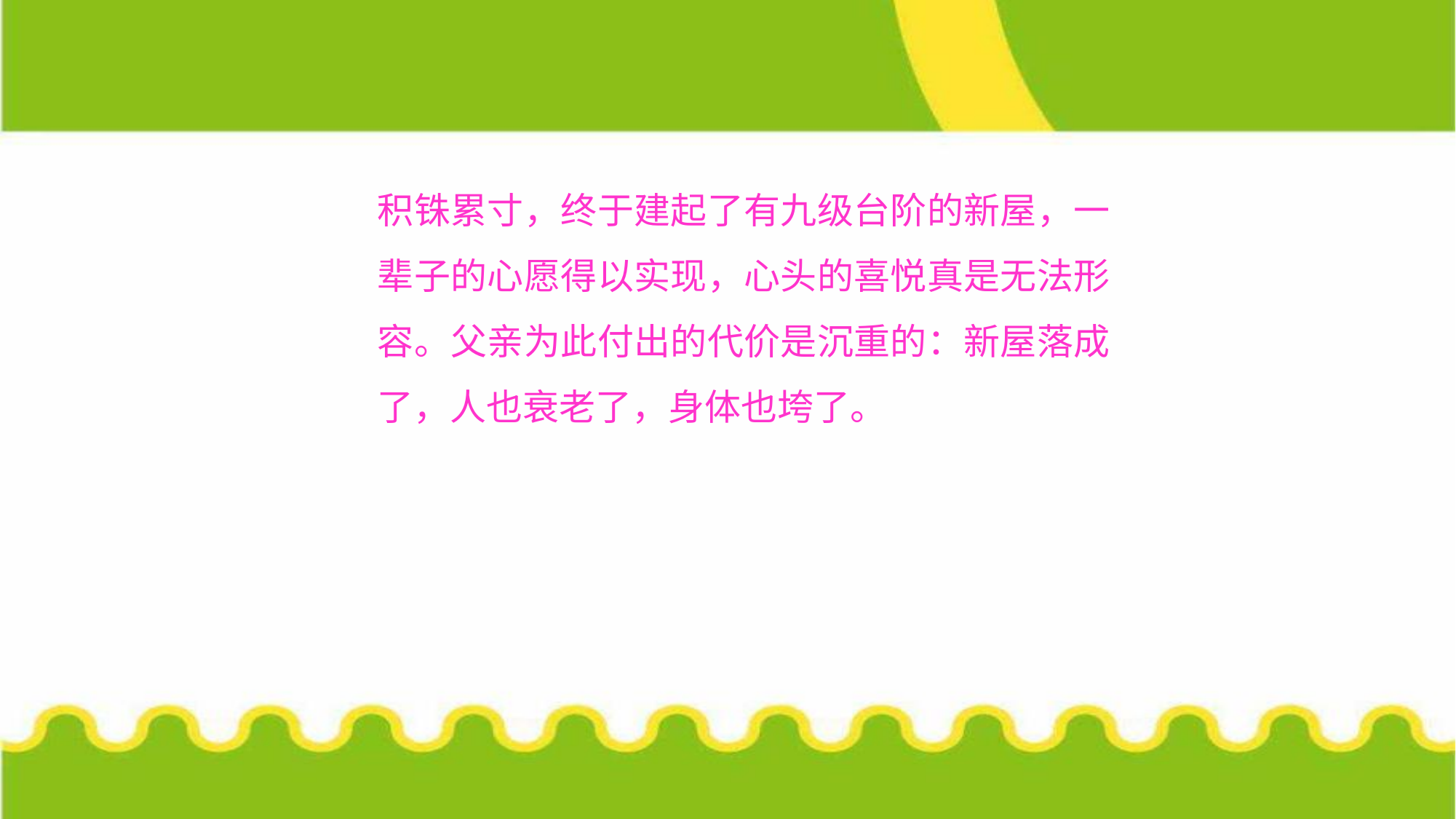

积铢累寸，终于建起了有九级台阶的新屋，一辈子的心愿得以实现，心头的喜悦真是无法形容。父亲为此付出的代价是沉重的：新屋落成了，人也衰老了，身体也垮了。